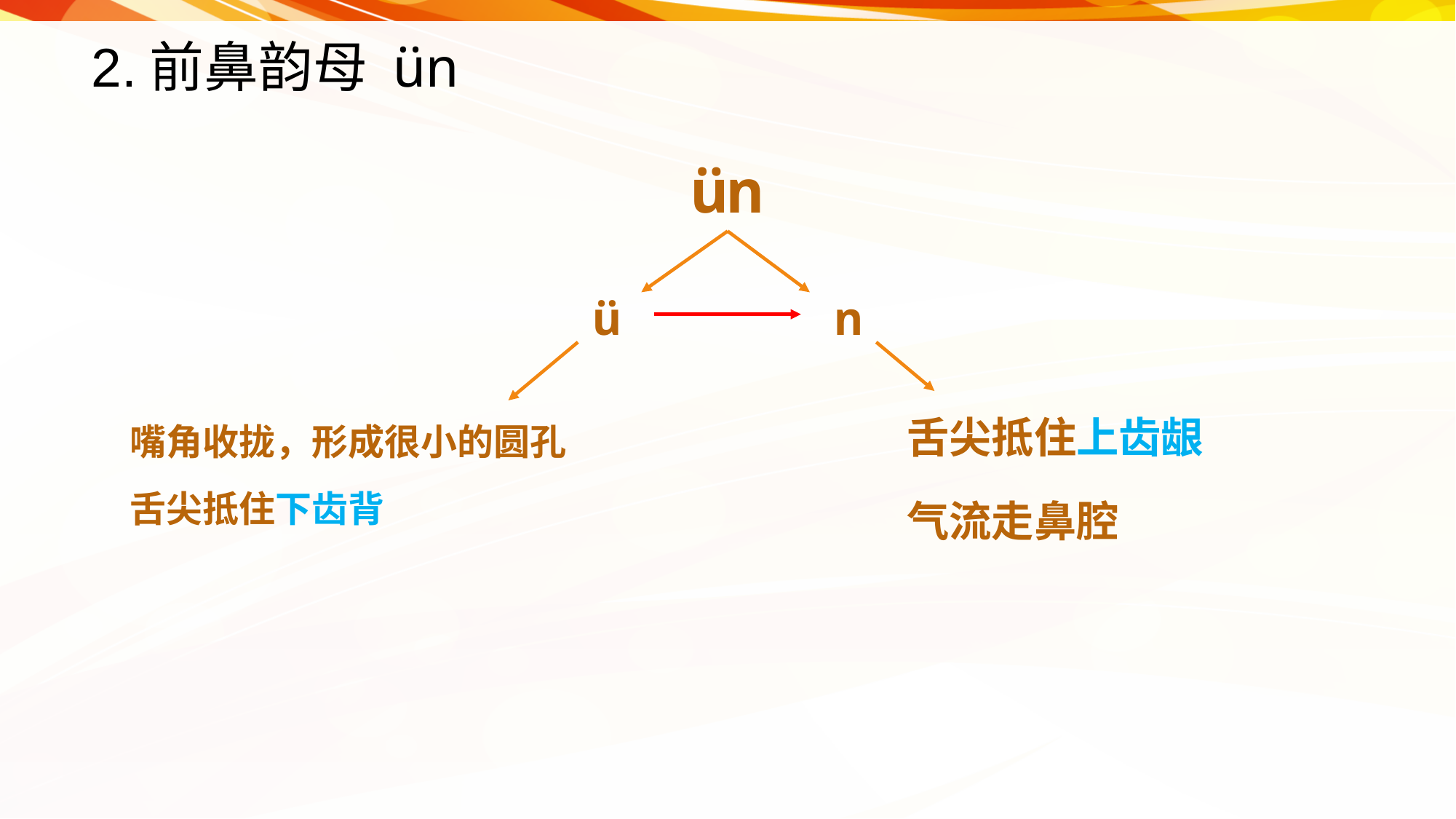

# 2.前鼻韵母 ün
ün
ü
n
舌尖抵住上齿龈
气流走鼻腔
嘴角收拢，形成很小的圆孔
舌尖抵住下齿背